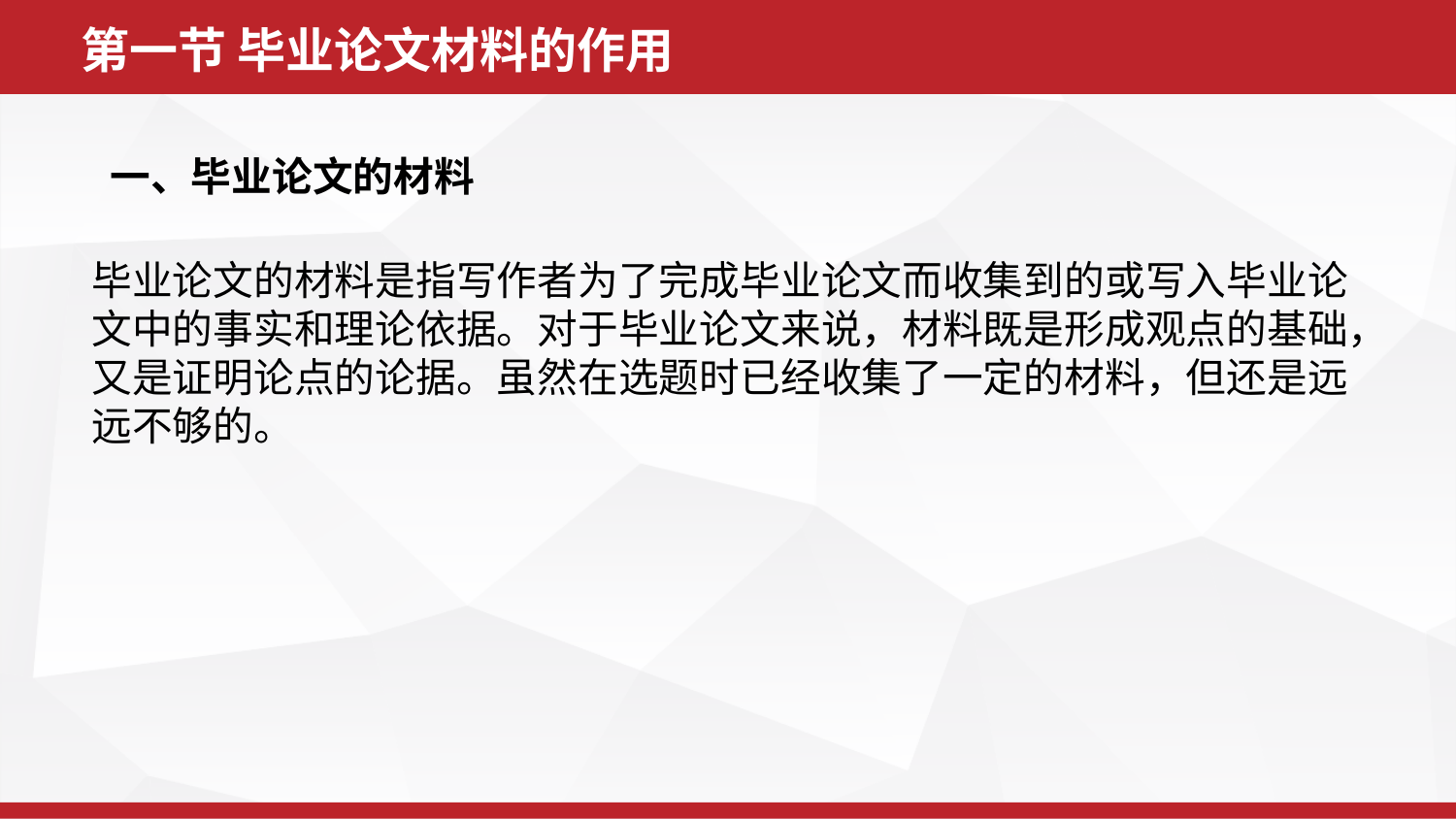

第一节 毕业论文材料的作用
 一、毕业论文的材料
毕业论文的材料是指写作者为了完成毕业论文而收集到的或写入毕业论文中的事实和理论依据。对于毕业论文来说，材料既是形成观点的基础，又是证明论点的论据。虽然在选题时已经收集了一定的材料，但还是远远不够的。